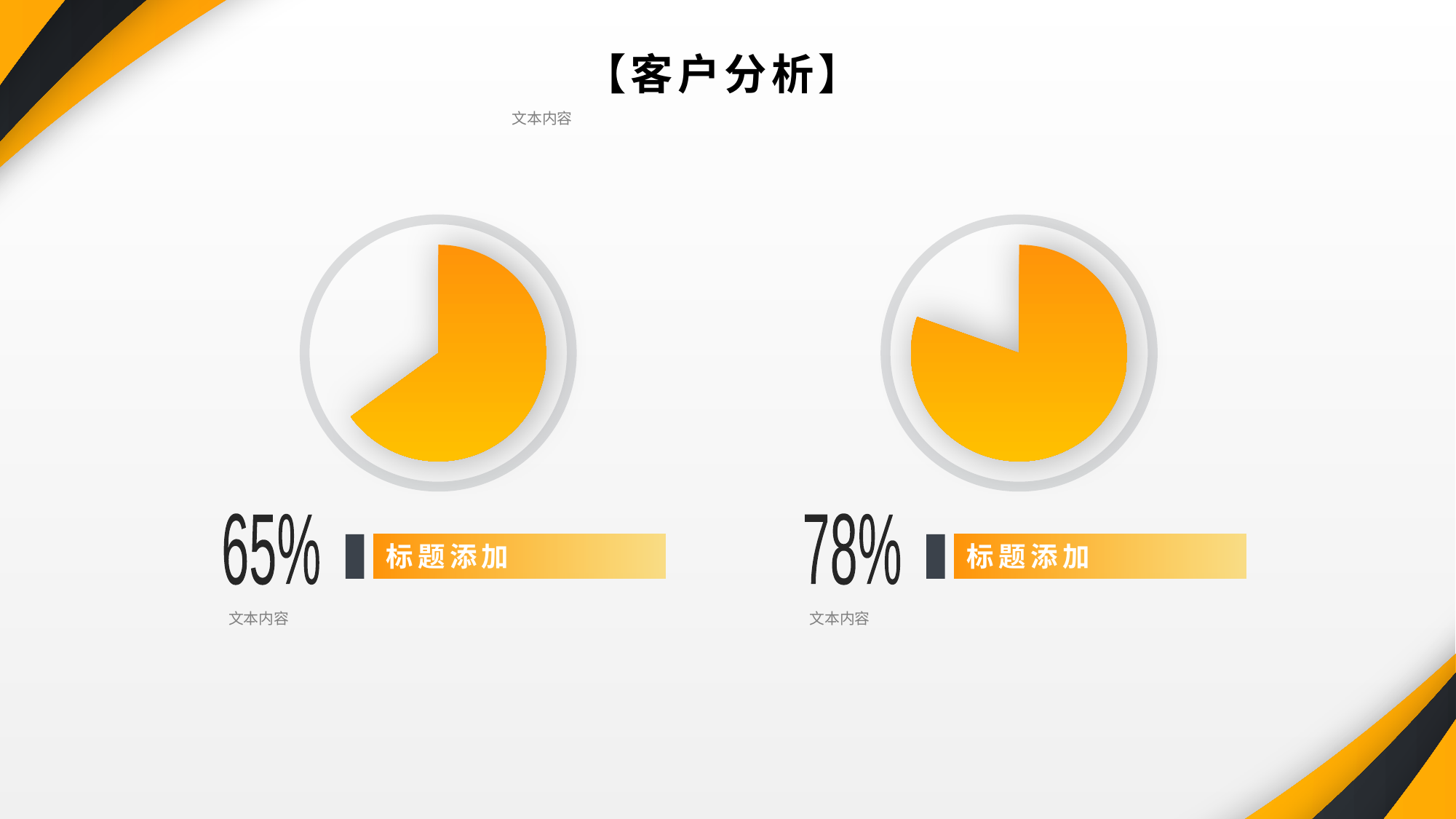

【客户分析】
 文本内容

65%

标题添加
 文本内容
78%

标题添加
 文本内容